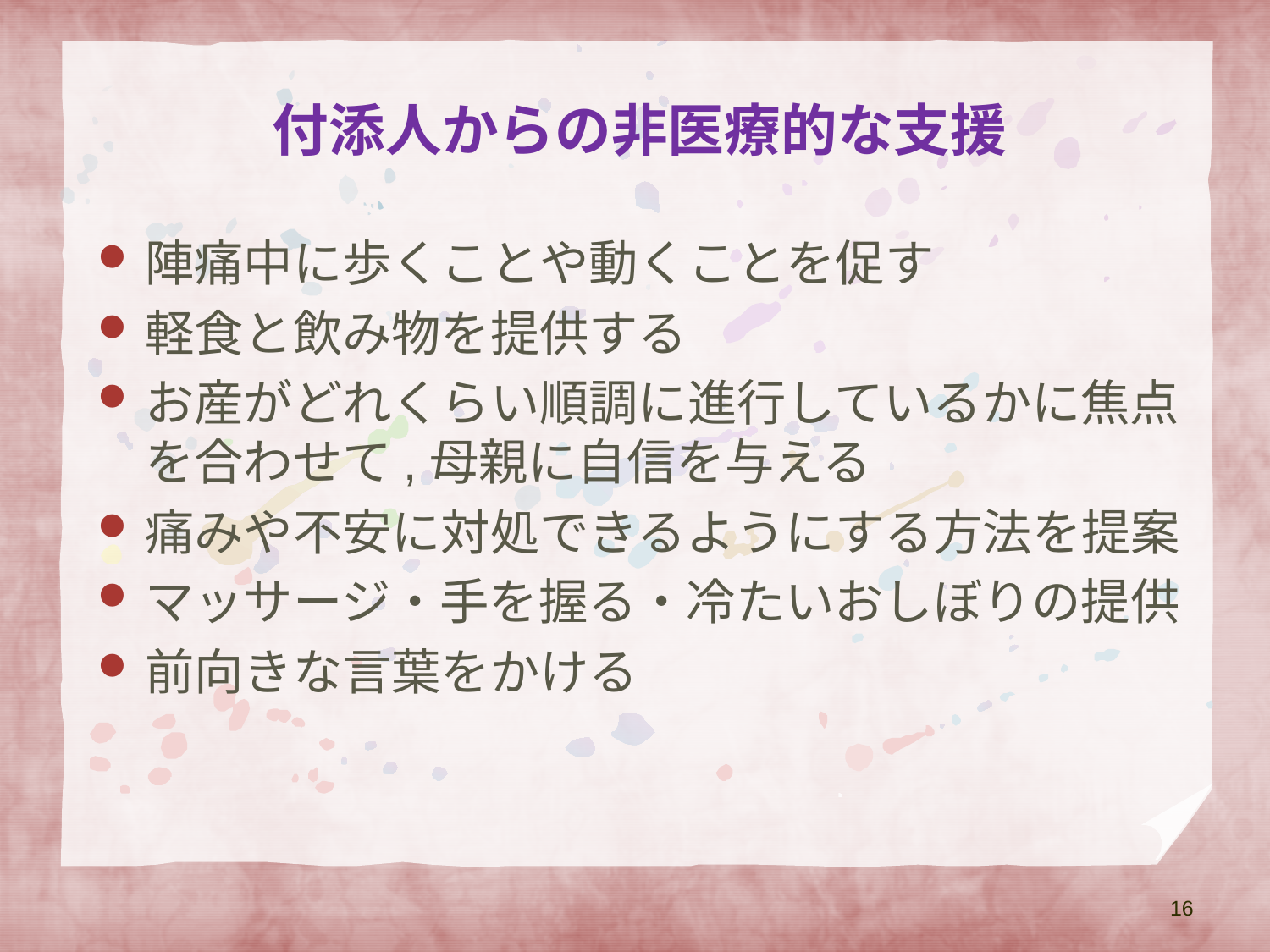

# 付添人からの非医療的な支援
陣痛中に歩くことや動くことを促す
軽食と飲み物を提供する
お産がどれくらい順調に進行しているかに焦点を合わせて,母親に自信を与える
痛みや不安に対処できるようにする方法を提案
マッサージ・手を握る・冷たいおしぼりの提供
前向きな言葉をかける

16